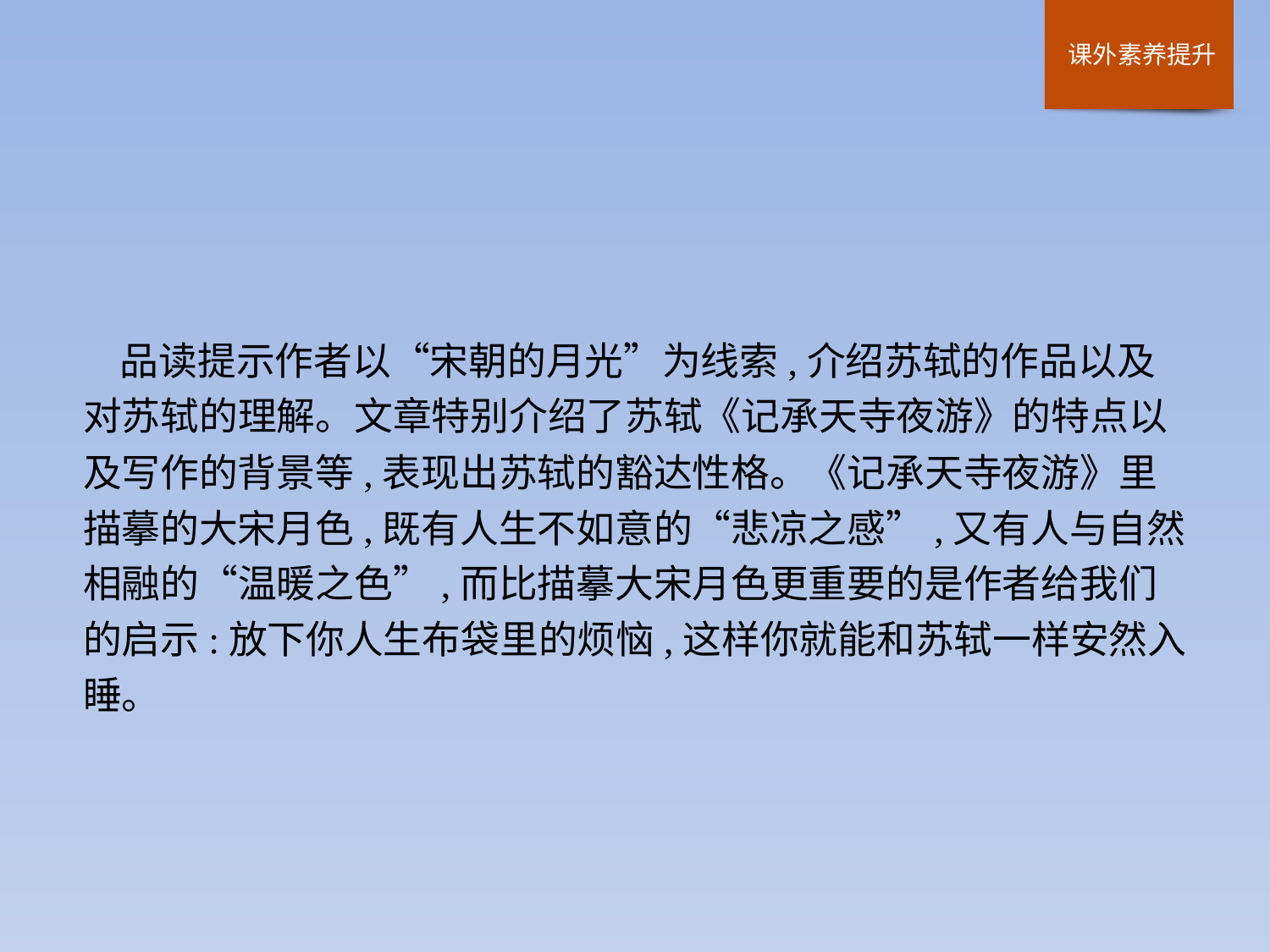

品读提示作者以“宋朝的月光”为线索,介绍苏轼的作品以及对苏轼的理解。文章特别介绍了苏轼《记承天寺夜游》的特点以及写作的背景等,表现出苏轼的豁达性格。《记承天寺夜游》里描摹的大宋月色,既有人生不如意的“悲凉之感”,又有人与自然相融的“温暖之色”,而比描摹大宋月色更重要的是作者给我们的启示:放下你人生布袋里的烦恼,这样你就能和苏轼一样安然入睡。